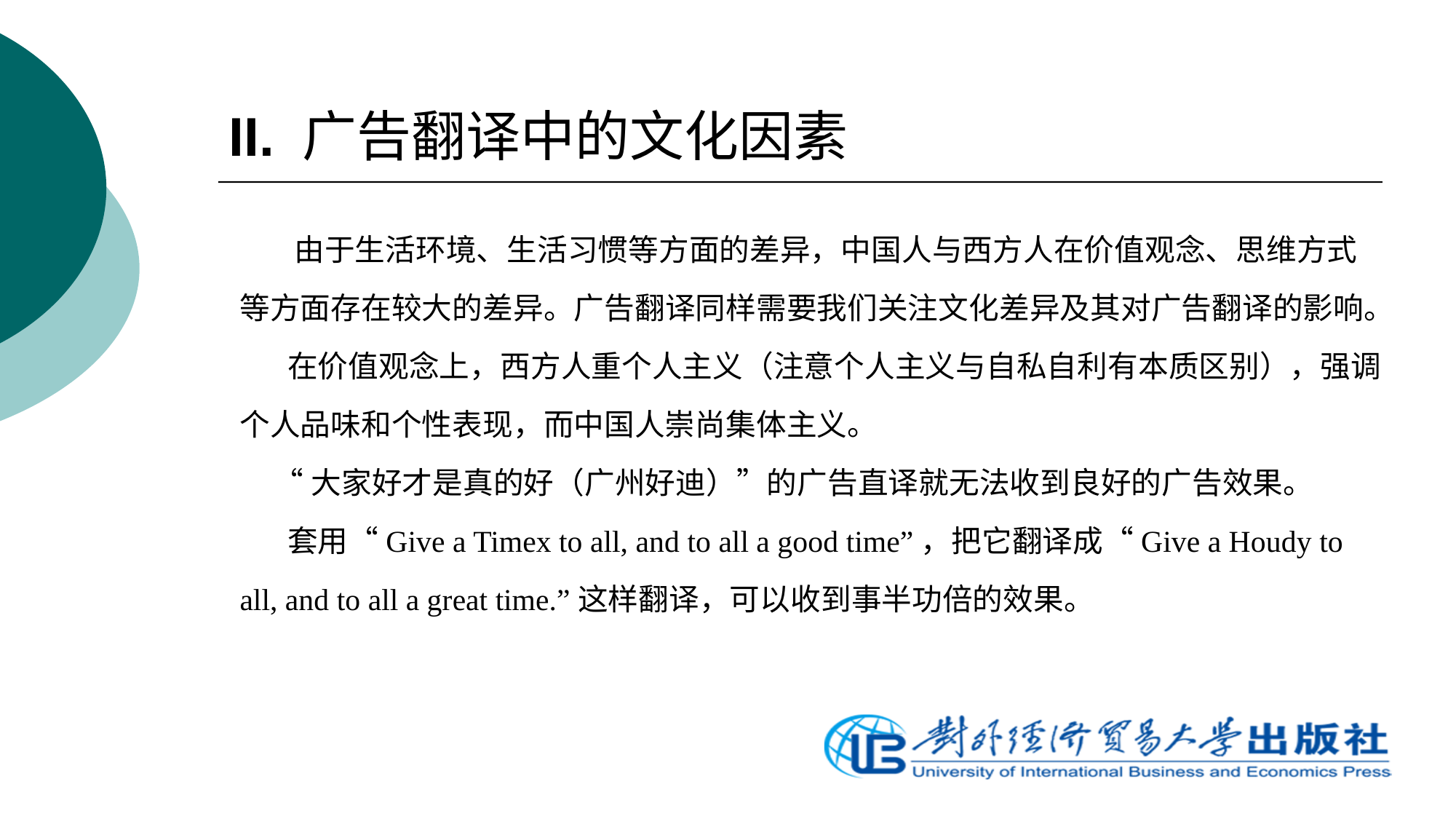

# II. 广告翻译中的文化因素
       由于生活环境、生活习惯等方面的差异，中国人与西方人在价值观念、思维方式等方面存在较大的差异。广告翻译同样需要我们关注文化差异及其对广告翻译的影响。
      在价值观念上，西方人重个人主义（注意个人主义与自私自利有本质区别），强调个人品味和个性表现，而中国人崇尚集体主义。
     “大家好才是真的好（广州好迪）”的广告直译就无法收到良好的广告效果。
      套用“Give a Timex to all, and to all a good time”，把它翻译成“Give a Houdy to all, and to all a great time.”这样翻译，可以收到事半功倍的效果。